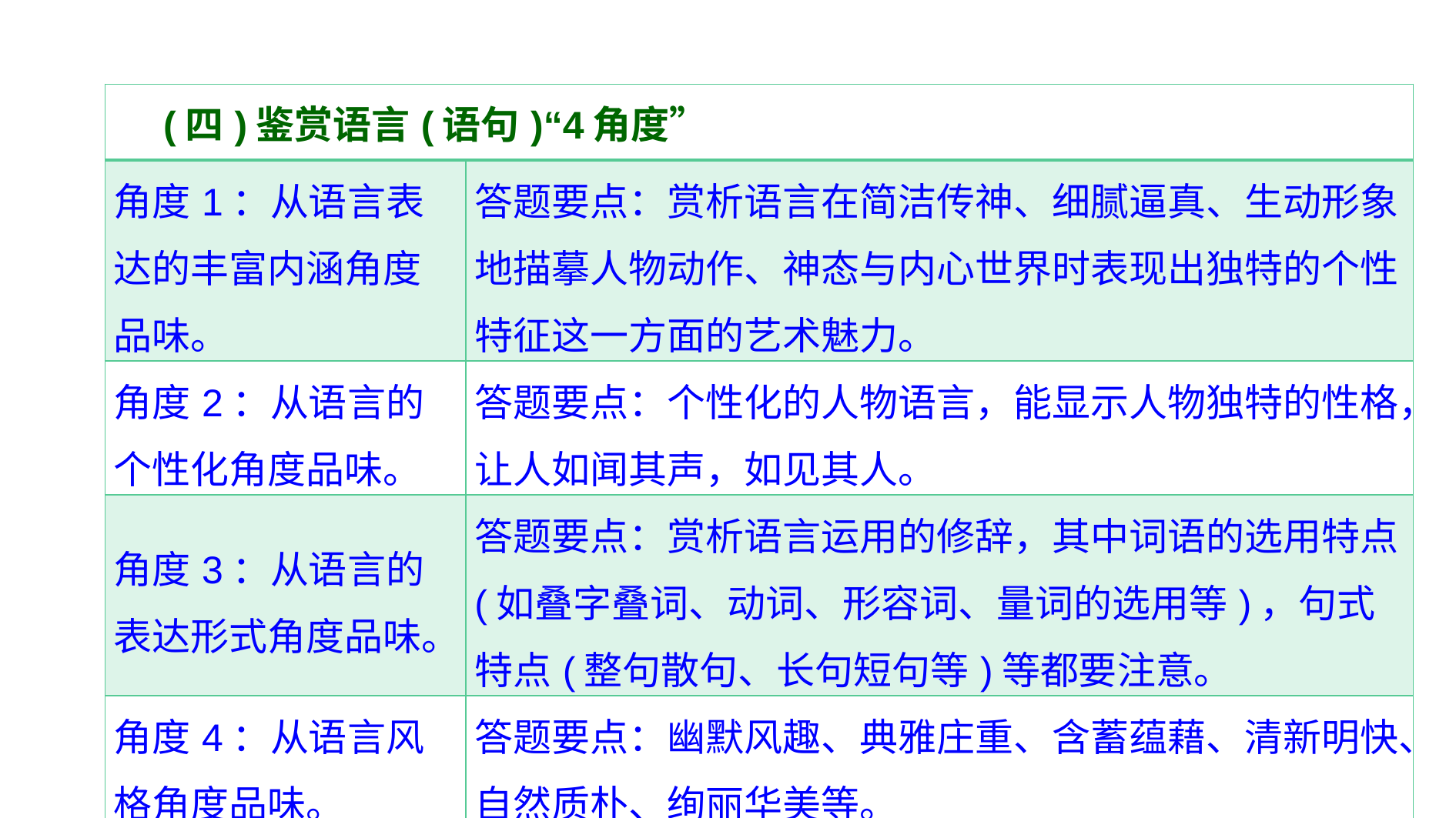

| (四)鉴赏语言(语句)“4角度” |  |
| --- | --- |
| 角度1：从语言表达的丰富内涵角度品味。 | 答题要点：赏析语言在简洁传神、细腻逼真、生动形象地描摹人物动作、神态与内心世界时表现出独特的个性特征这一方面的艺术魅力。 |
| 角度2：从语言的个性化角度品味。 | 答题要点：个性化的人物语言，能显示人物独特的性格，让人如闻其声，如见其人。 |
| 角度3：从语言的表达形式角度品味。 | 答题要点：赏析语言运用的修辞，其中词语的选用特点(如叠字叠词、动词、形容词、量词的选用等)，句式特点(整句散句、长句短句等)等都要注意。 |
| 角度4：从语言风格角度品味。 | 答题要点：幽默风趣、典雅庄重、含蓄蕴藉、清新明快、自然质朴、绚丽华美等。 |